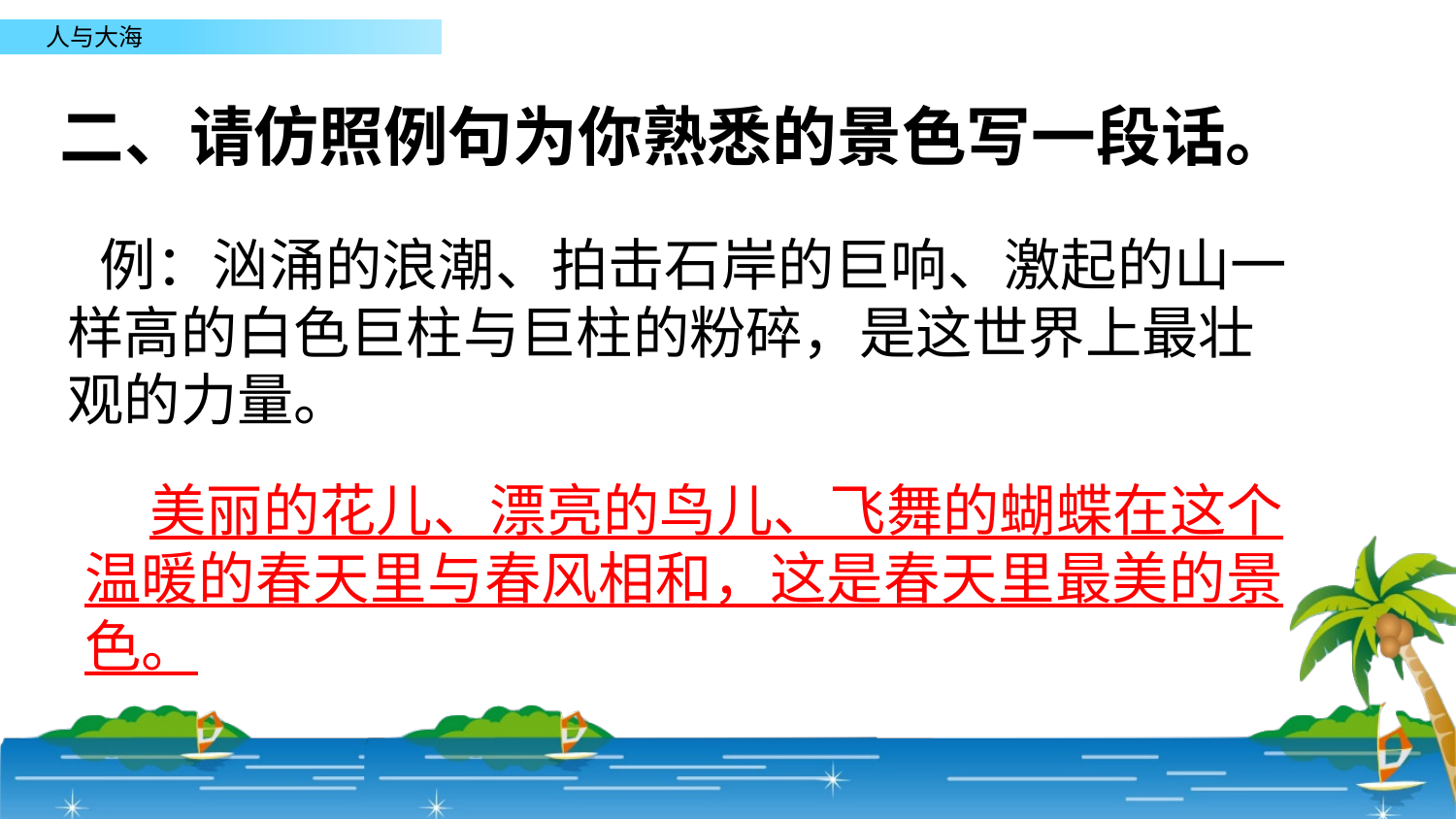

二、请仿照例句为你熟悉的景色写一段话。
例：汹涌的浪潮、拍击石岸的巨响、激起的山一样高的白色巨柱与巨柱的粉碎，是这世界上最壮观的力量。
    美丽的花儿、漂亮的鸟儿、飞舞的蝴蝶在这个温暖的春天里与春风相和，这是春天里最美的景色。